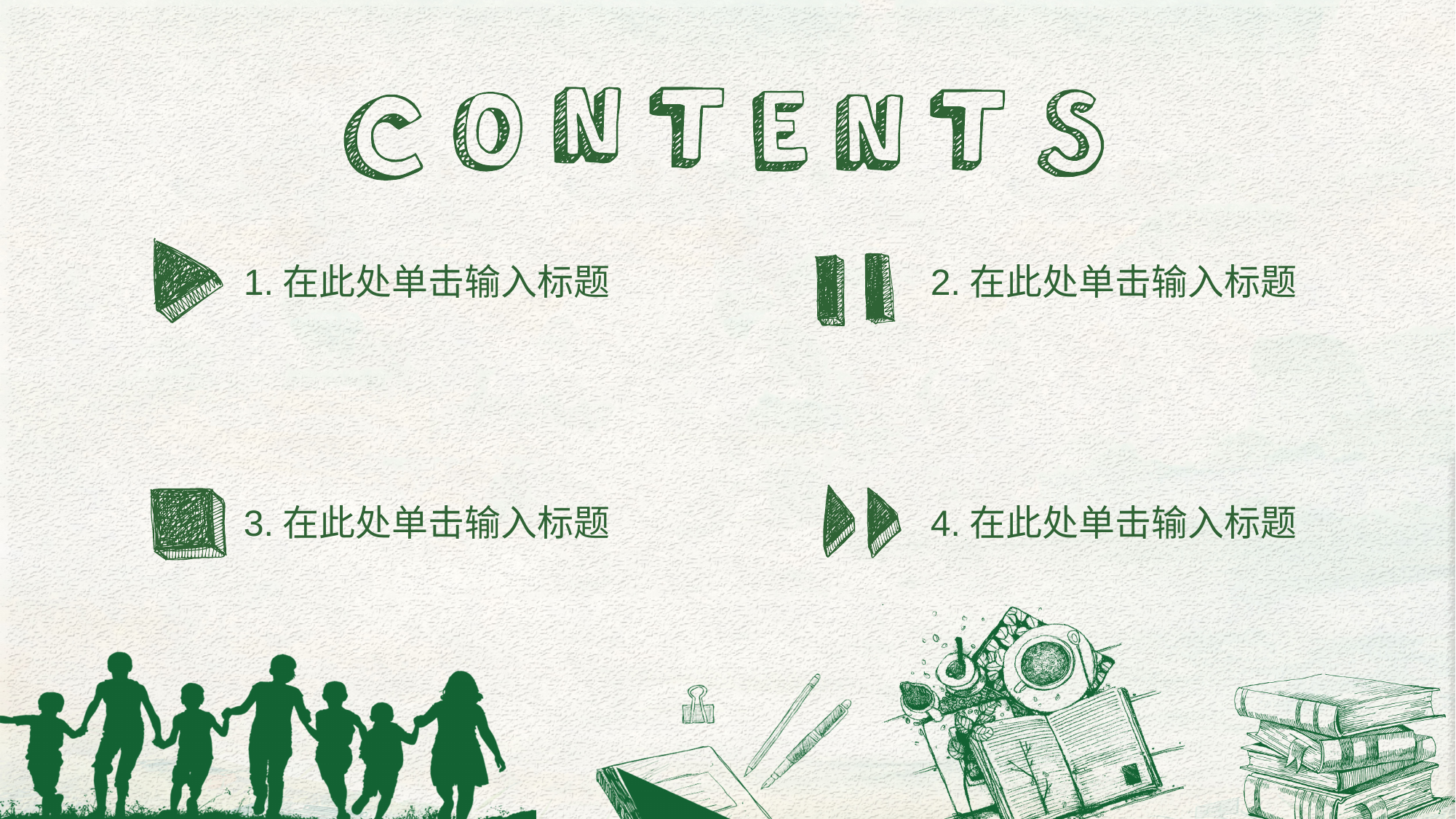

1.在此处单击输入标题
2.在此处单击输入标题

3.在此处单击输入标题
4.在此处单击输入标题